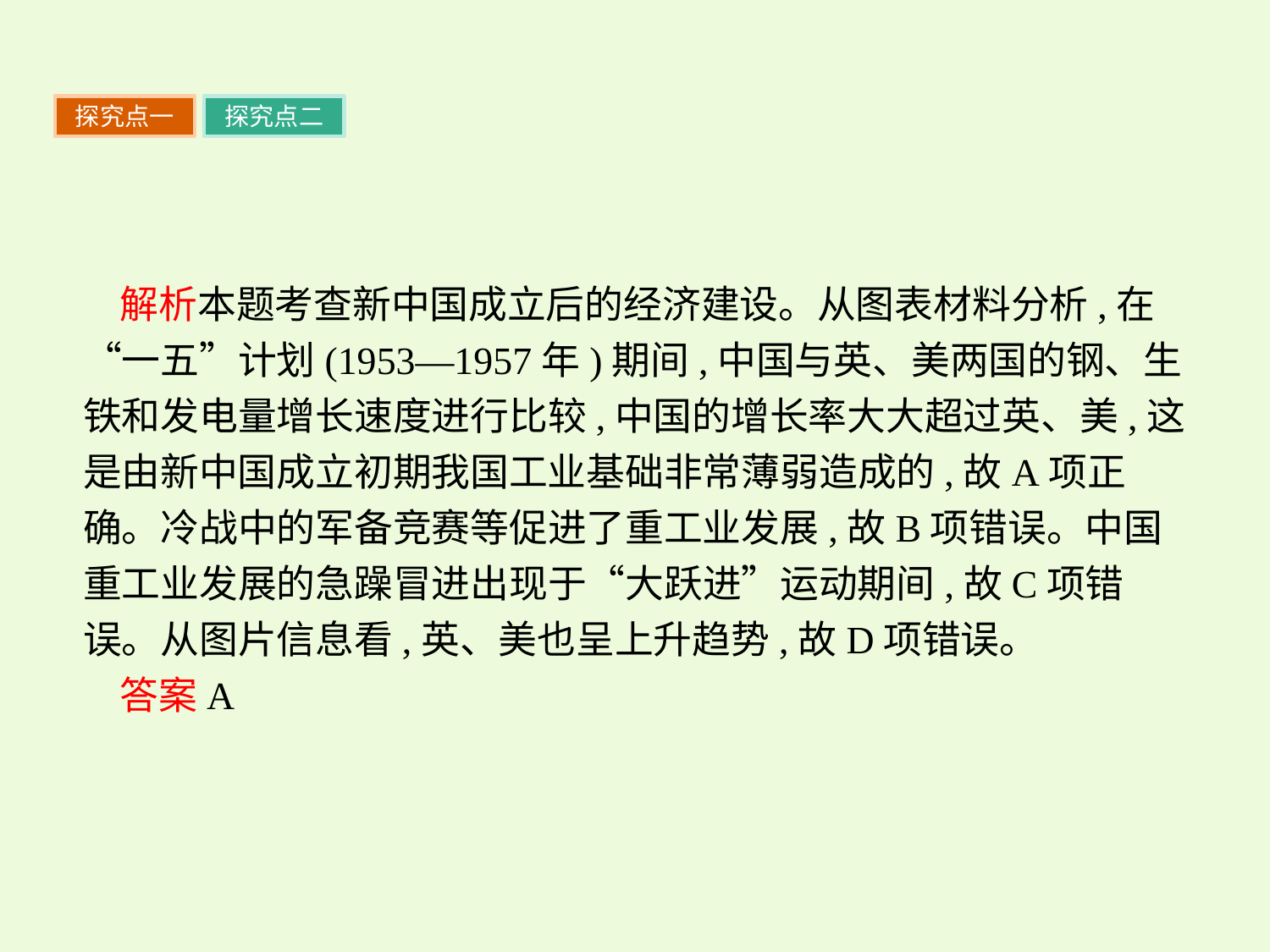

探究点一
探究点二
解析本题考查新中国成立后的经济建设。从图表材料分析,在“一五”计划(1953—1957年)期间,中国与英、美两国的钢、生铁和发电量增长速度进行比较,中国的增长率大大超过英、美,这是由新中国成立初期我国工业基础非常薄弱造成的,故A项正确。冷战中的军备竞赛等促进了重工业发展,故B项错误。中国重工业发展的急躁冒进出现于“大跃进”运动期间,故C项错误。从图片信息看,英、美也呈上升趋势,故D项错误。
答案A